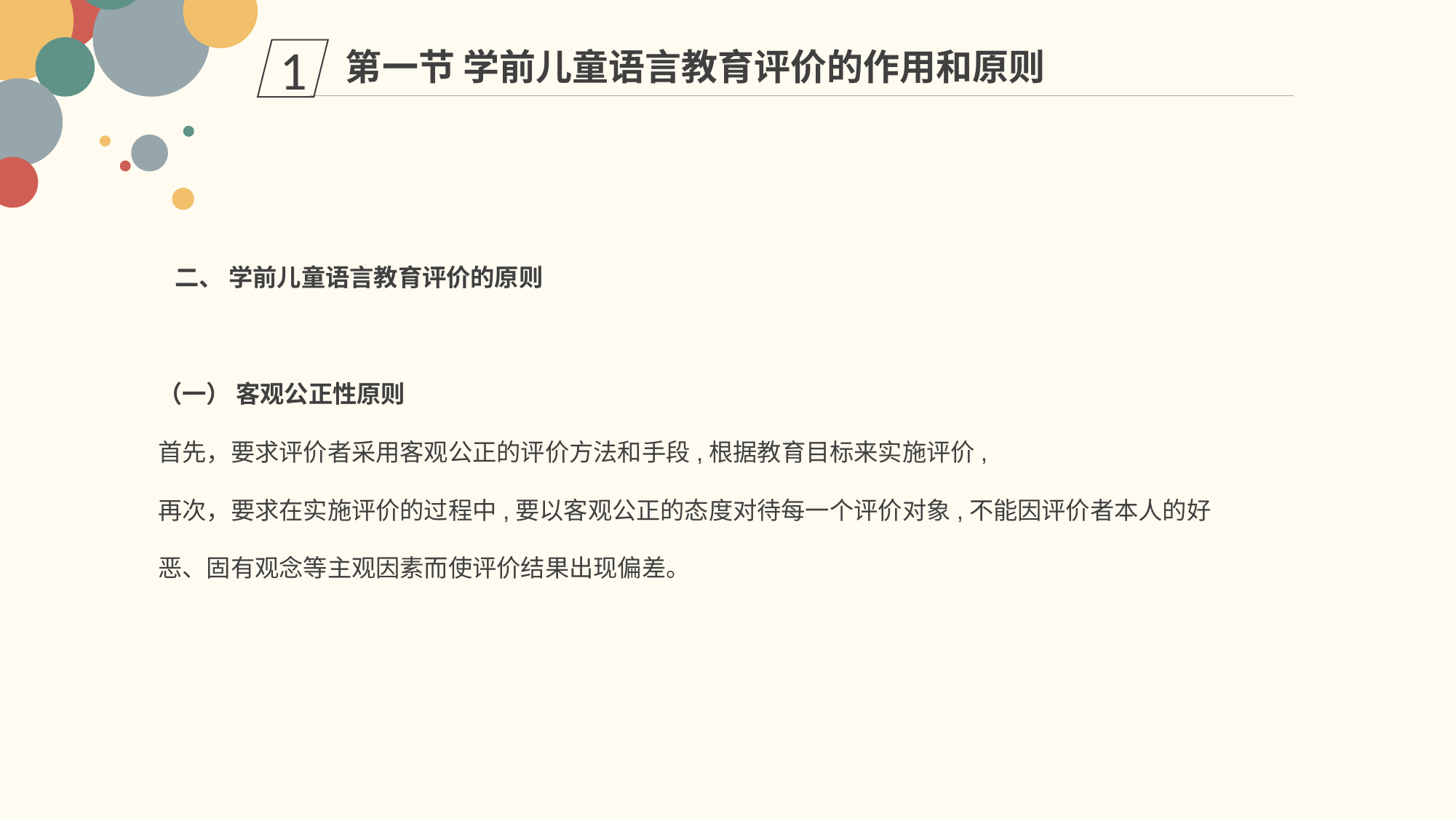

第一节 学前儿童语言教育评价的作用和原则
1
  二、 学前儿童语言教育评价的原则

（一） 客观公正性原则
首先，要求评价者采用客观公正的评价方法和手段,根据教育目标来实施评价,
再次，要求在实施评价的过程中,要以客观公正的态度对待每一个评价对象,不能因评价者本人的好恶、固有观念等主观因素而使评价结果出现偏差。